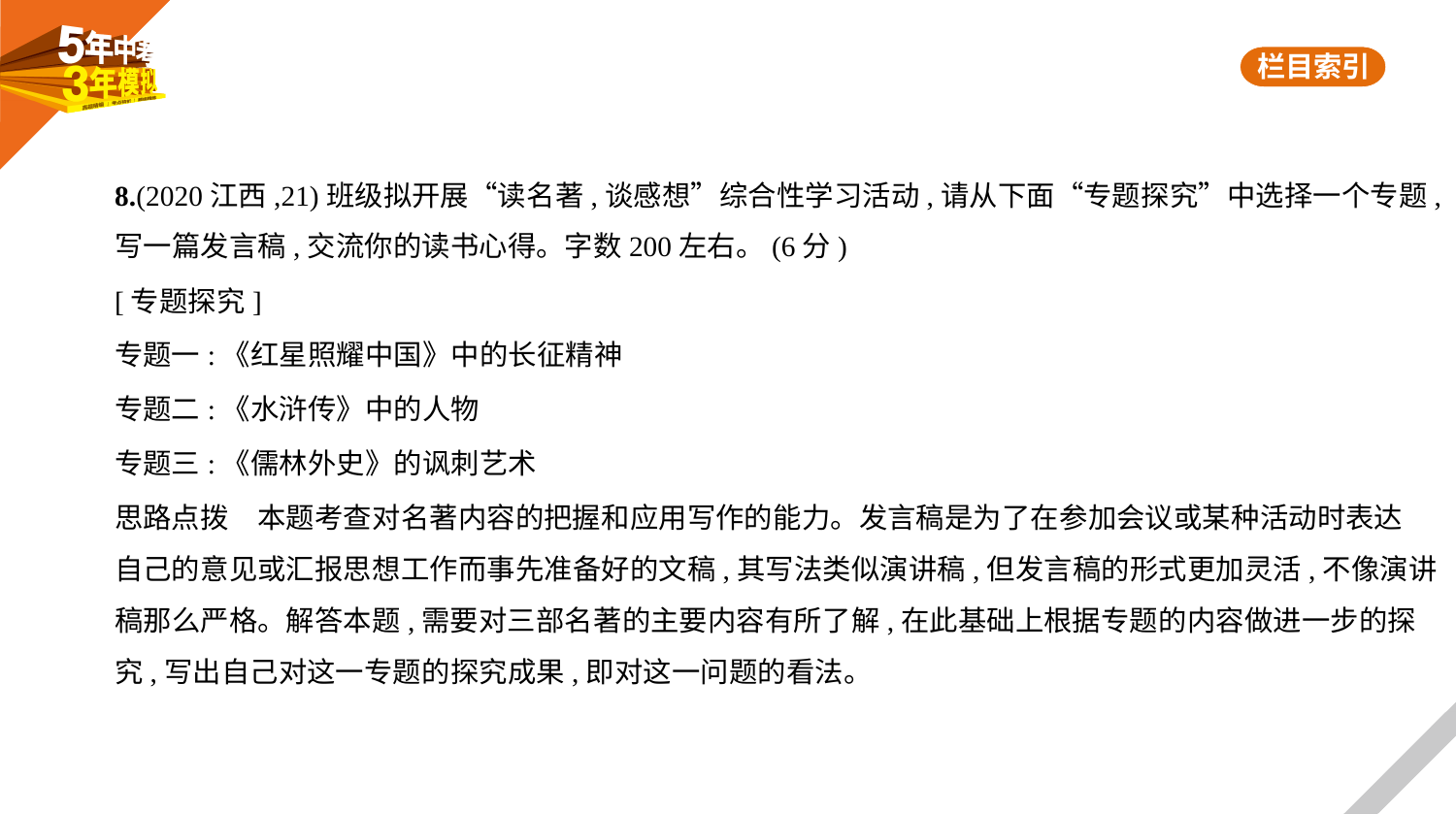

8.(2020江西,21)班级拟开展“读名著,谈感想”综合性学习活动,请从下面“专题探究”中选择一个专题,
写一篇发言稿,交流你的读书心得。字数200左右。(6分)
[专题探究]
专题一:《红星照耀中国》中的长征精神
专题二:《水浒传》中的人物
专题三:《儒林外史》的讽刺艺术
思路点拨　本题考查对名著内容的把握和应用写作的能力。发言稿是为了在参加会议或某种活动时表达
自己的意见或汇报思想工作而事先准备好的文稿,其写法类似演讲稿,但发言稿的形式更加灵活,不像演讲
稿那么严格。解答本题,需要对三部名著的主要内容有所了解,在此基础上根据专题的内容做进一步的探
究,写出自己对这一专题的探究成果,即对这一问题的看法。